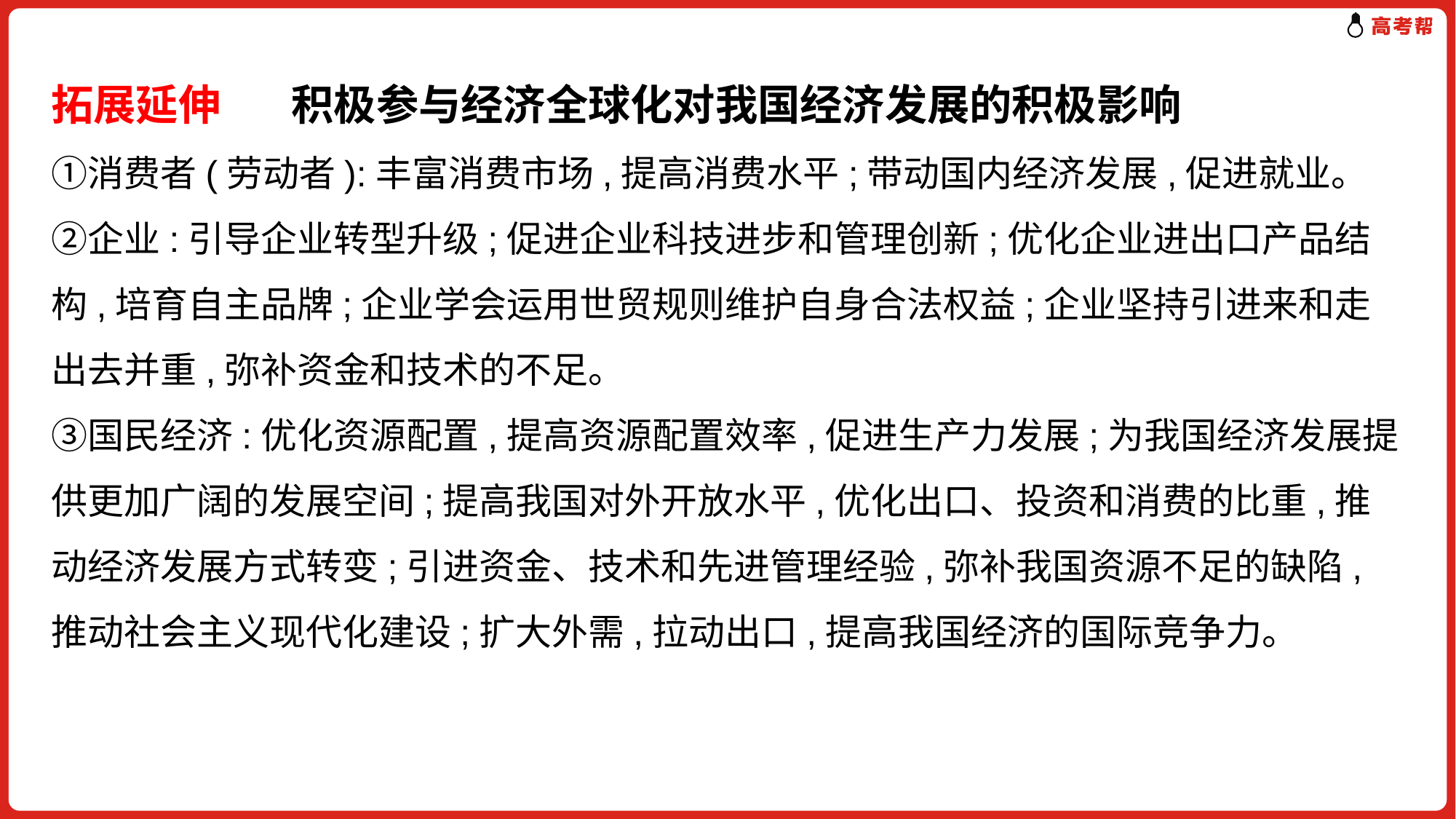

# 拓展延伸　   积极参与经济全球化对我国经济发展的积极影响 ①消费者(劳动者):丰富消费市场,提高消费水平;带动国内经济发展,促进就业。 ②企业:引导企业转型升级;促进企业科技进步和管理创新;优化企业进出口产品结构,培育自主品牌;企业学会运用世贸规则维护自身合法权益;企业坚持引进来和走出去并重,弥补资金和技术的不足。 ③国民经济:优化资源配置,提高资源配置效率,促进生产力发展;为我国经济发展提供更加广阔的发展空间;提高我国对外开放水平,优化出口、投资和消费的比重,推动经济发展方式转变;引进资金、技术和先进管理经验,弥补我国资源不足的缺陷,推动社会主义现代化建设;扩大外需,拉动出口,提高我国经济的国际竞争力。